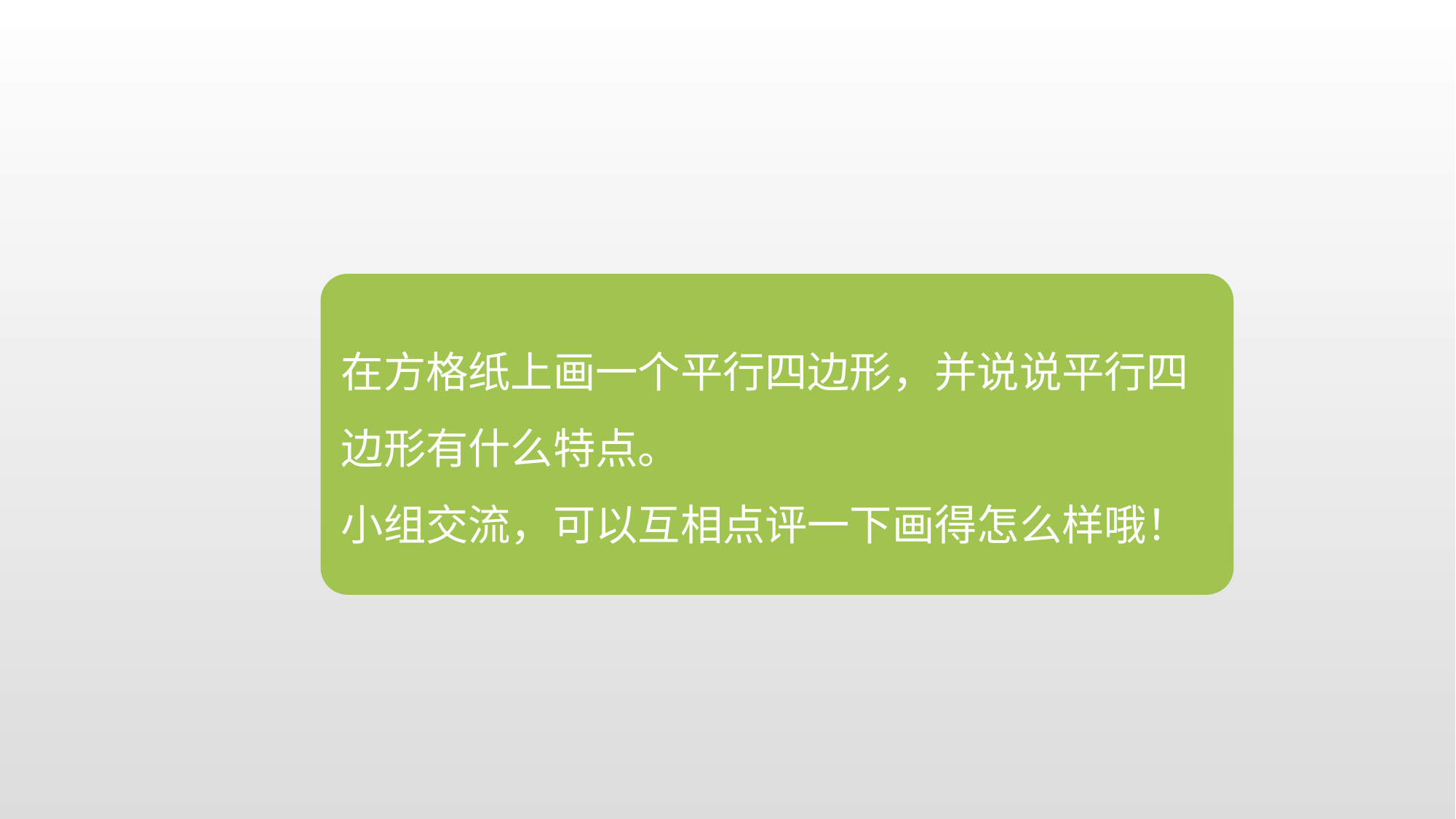

请在书本第112的方格图中设计一个你喜欢的图案，再简单交代一下你希望如何平移，最后交给你的同桌，互相挑战一下吧！
在方格纸上画一个平行四边形，并说说平行四边形有什么特点。
小组交流，可以互相点评一下画得怎么样哦！